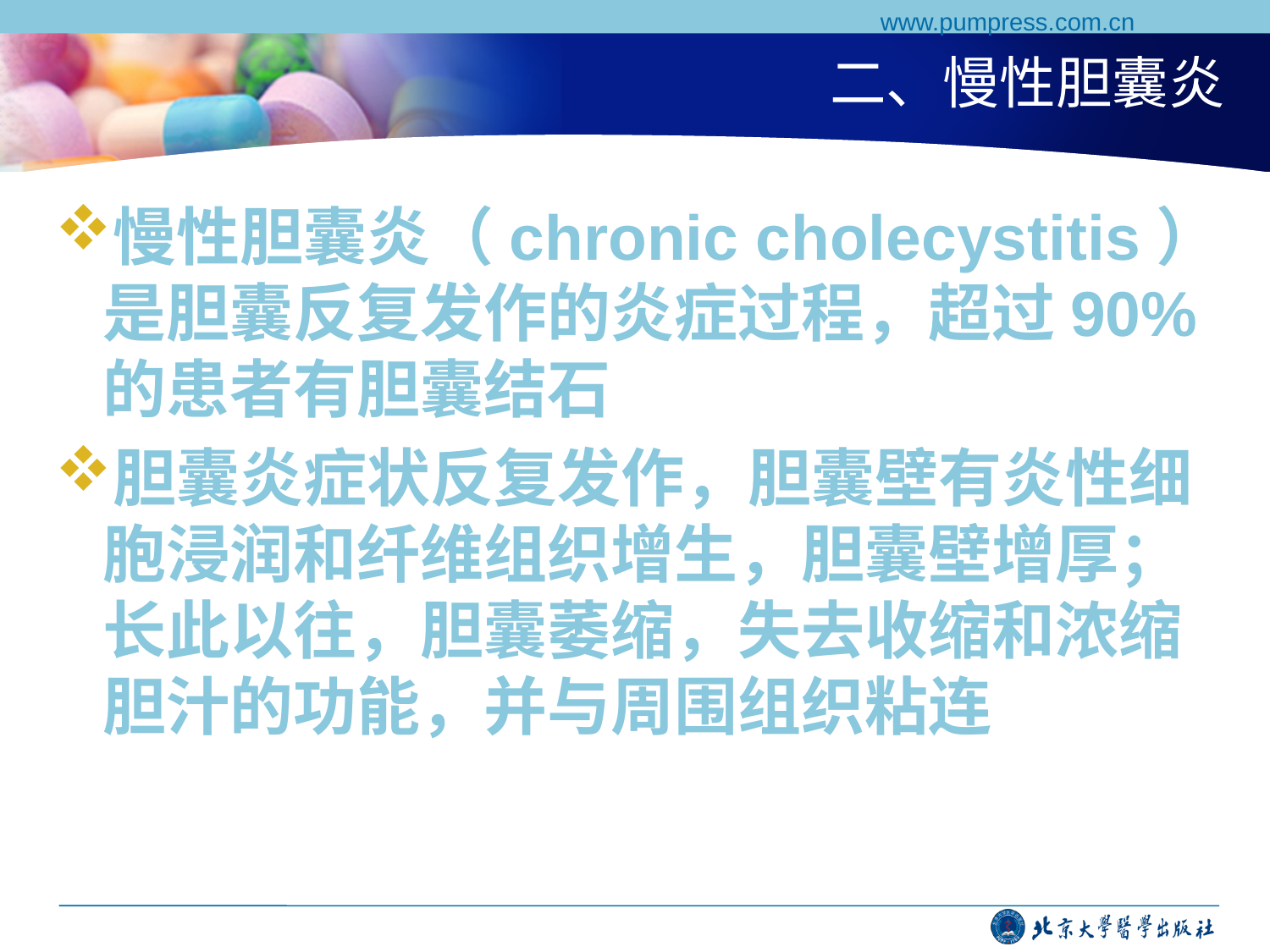

www.pumpress.com.cn
# 二、慢性胆囊炎
慢性胆囊炎（chronic cholecystitis）是胆囊反复发作的炎症过程，超过90%的患者有胆囊结石
胆囊炎症状反复发作，胆囊壁有炎性细胞浸润和纤维组织增生，胆囊壁增厚；长此以往，胆囊萎缩，失去收缩和浓缩胆汁的功能，并与周围组织粘连